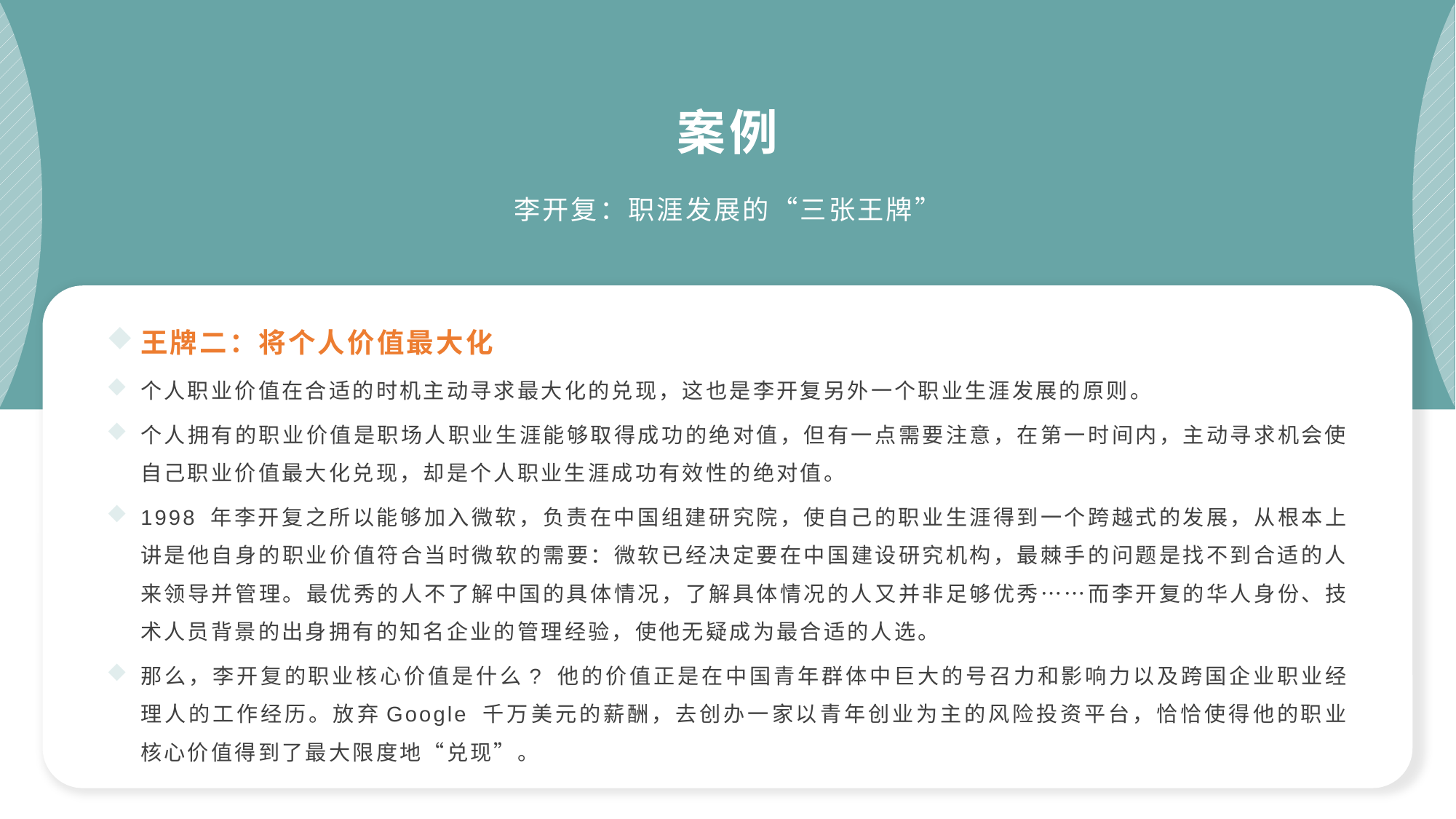

案例
李开复：职涯发展的“三张王牌”

王牌二：将个人价值最大化
个人职业价值在合适的时机主动寻求最大化的兑现，这也是李开复另外一个职业生涯发展的原则。
个人拥有的职业价值是职场人职业生涯能够取得成功的绝对值，但有一点需要注意，在第一时间内，主动寻求机会使自己职业价值最大化兑现，却是个人职业生涯成功有效性的绝对值。
1998 年李开复之所以能够加入微软，负责在中国组建研究院，使自己的职业生涯得到一个跨越式的发展，从根本上讲是他自身的职业价值符合当时微软的需要：微软已经决定要在中国建设研究机构，最棘手的问题是找不到合适的人来领导并管理。最优秀的人不了解中国的具体情况，了解具体情况的人又并非足够优秀⋯⋯而李开复的华人身份、技术人员背景的出身拥有的知名企业的管理经验，使他无疑成为最合适的人选。
那么，李开复的职业核心价值是什么? 他的价值正是在中国青年群体中巨大的号召力和影响力以及跨国企业职业经理人的工作经历。放弃Google 千万美元的薪酬，去创办一家以青年创业为主的风险投资平台，恰恰使得他的职业核心价值得到了最大限度地“兑现”。